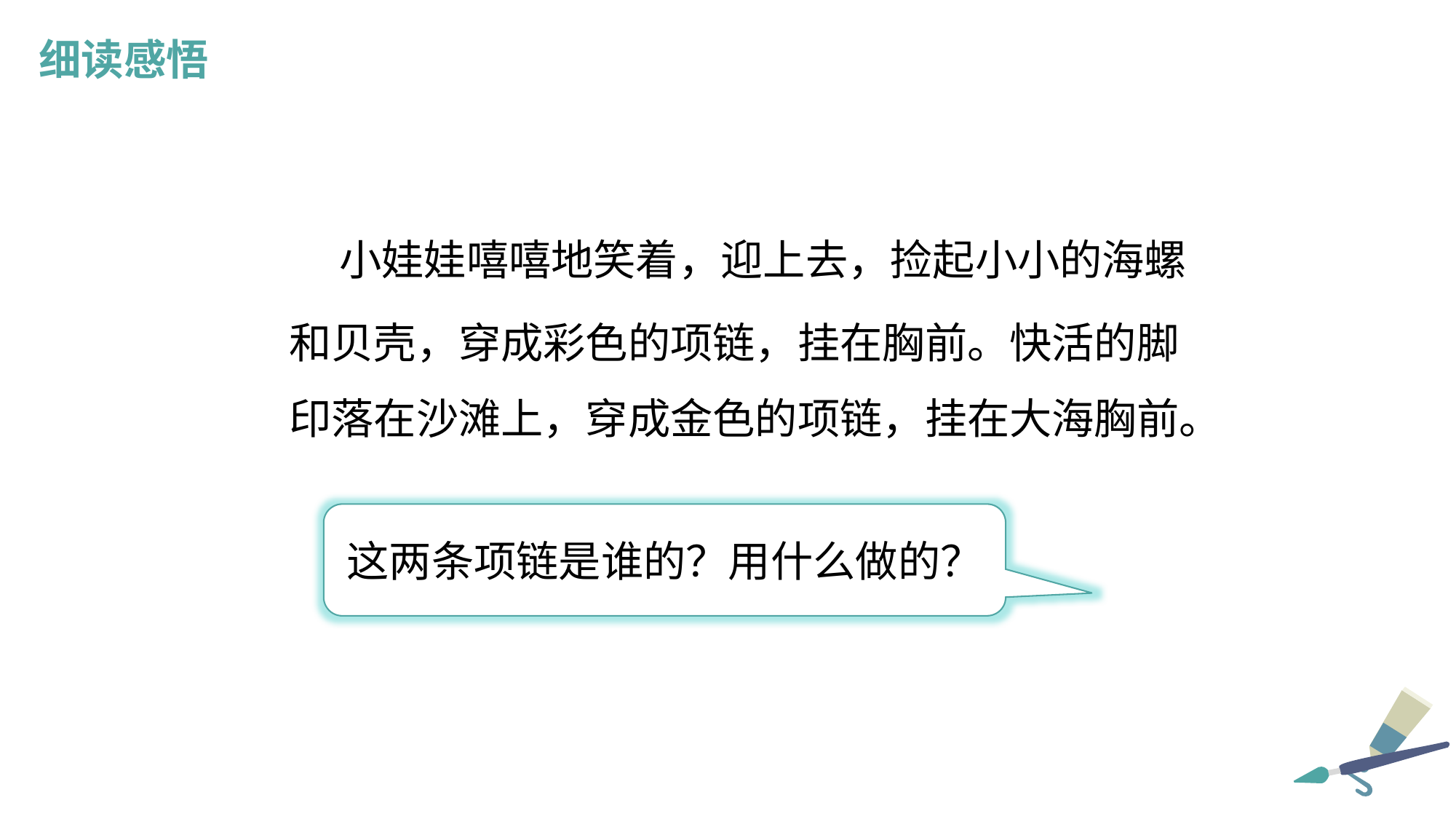

细读感悟
  小娃娃嘻嘻地笑着，迎上去，捡起小小的海螺和贝壳，穿成彩色的项链，挂在胸前。快活的脚印落在沙滩上，穿成金色的项链，挂在大海胸前。
这两条项链是谁的？用什么做的？